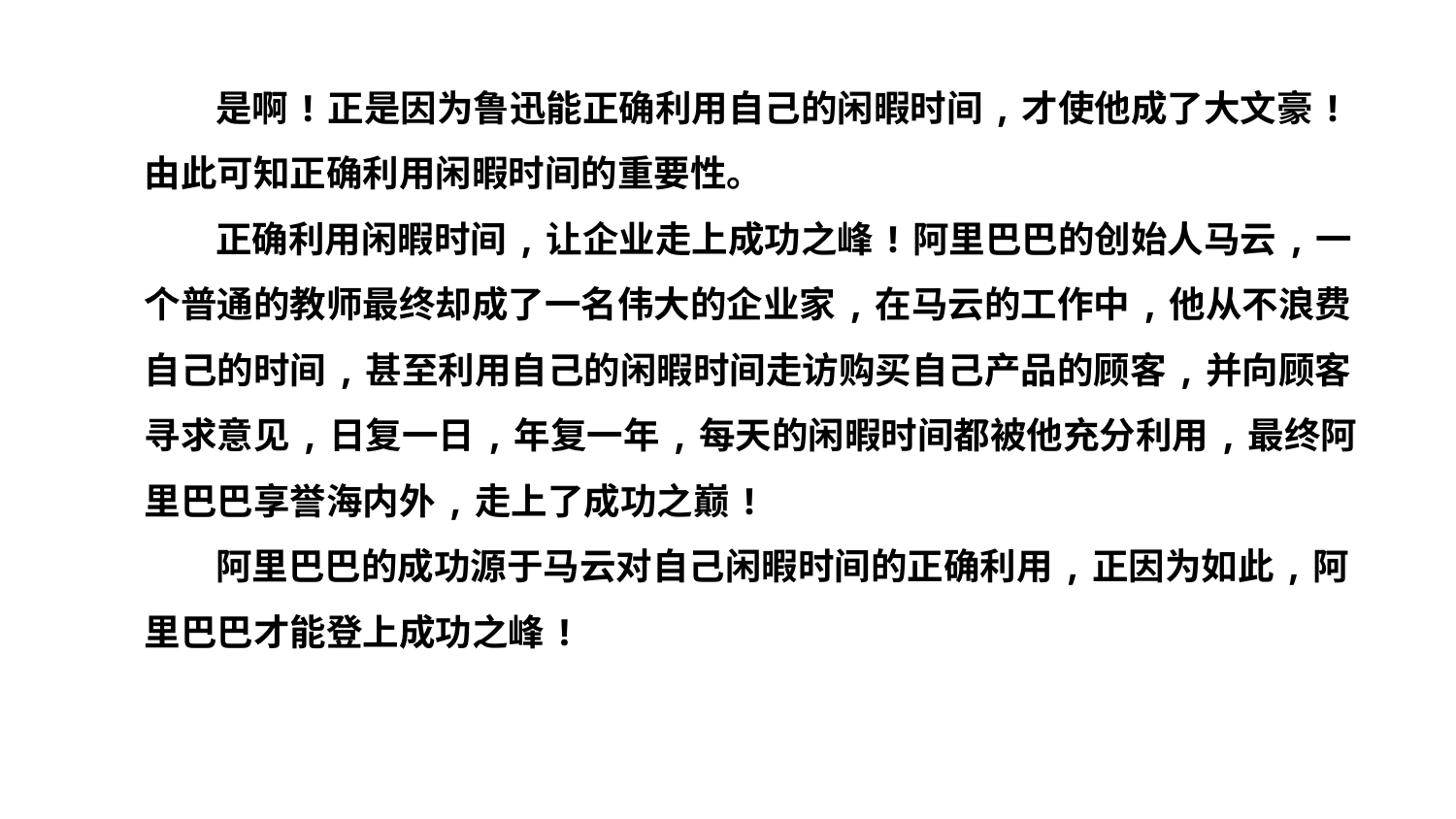

是啊!正是因为鲁迅能正确利用自己的闲暇时间,才使他成了大文豪!由此可知正确利用闲暇时间的重要性。
正确利用闲暇时间,让企业走上成功之峰!阿里巴巴的创始人马云,一个普通的教师最终却成了一名伟大的企业家,在马云的工作中,他从不浪费自己的时间,甚至利用自己的闲暇时间走访购买自己产品的顾客,并向顾客寻求意见,日复一日,年复一年,每天的闲暇时间都被他充分利用,最终阿里巴巴享誉海内外,走上了成功之巅!
阿里巴巴的成功源于马云对自己闲暇时间的正确利用,正因为如此,阿里巴巴才能登上成功之峰!